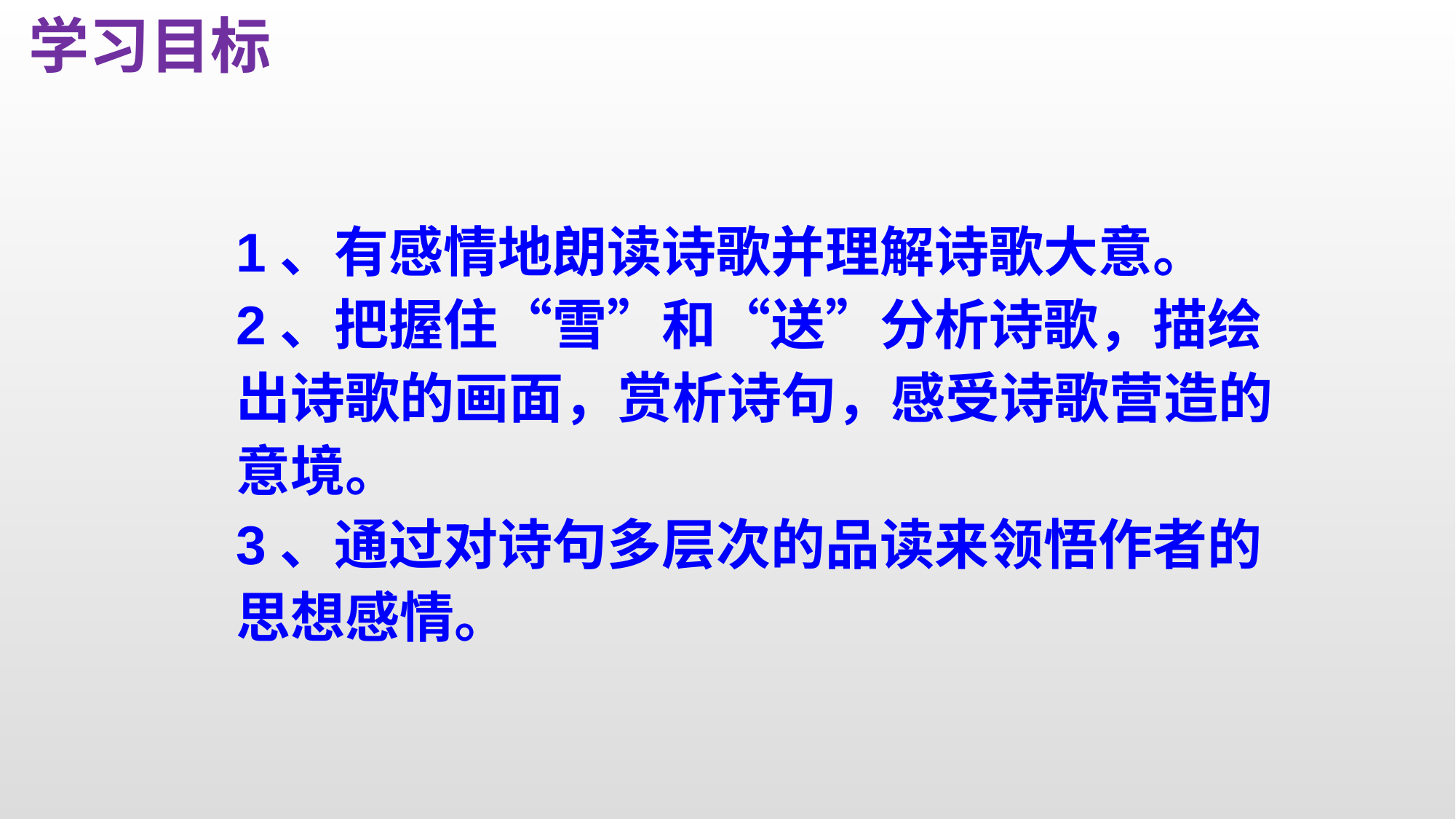

学习目标
1、有感情地朗读诗歌并理解诗歌大意。
2、把握住“雪”和“送”分析诗歌，描绘出诗歌的画面，赏析诗句，感受诗歌营造的意境。
3、通过对诗句多层次的品读来领悟作者的思想感情。